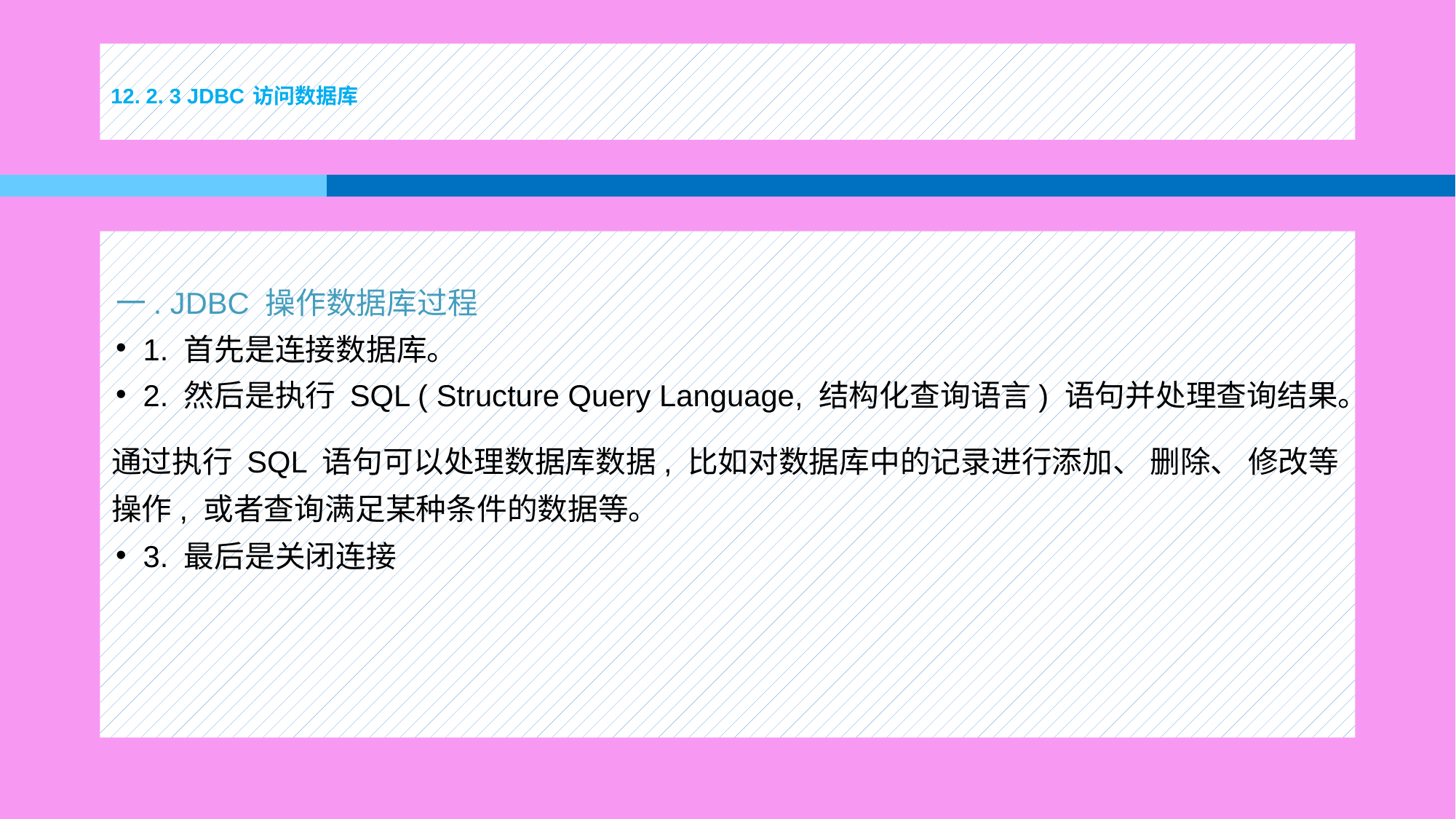

# 12. 2. 3 JDBC 访问数据库

一. JDBC 操作数据库过程
1. 首先是连接数据库。
2. 然后是执行 SQL ( Structure Query Language, 结构化查询语言) 语句并处理查询结果。
通过执行 SQL 语句可以处理数据库数据, 比如对数据库中的记录进行添加、 删除、 修改等操作, 或者查询满足某种条件的数据等。
3. 最后是关闭连接